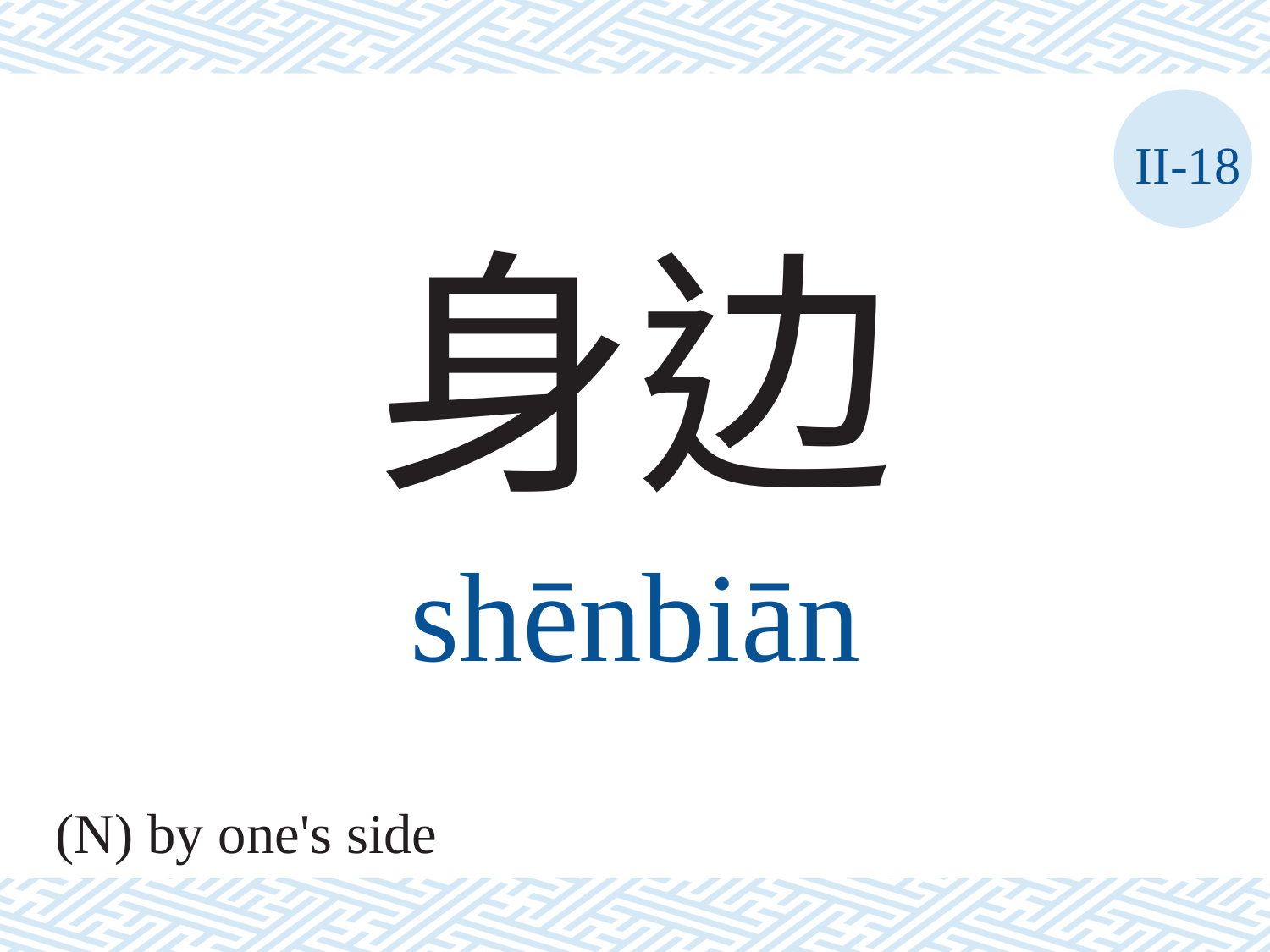

II-18
身边
shēnbiān
(N) by one's side